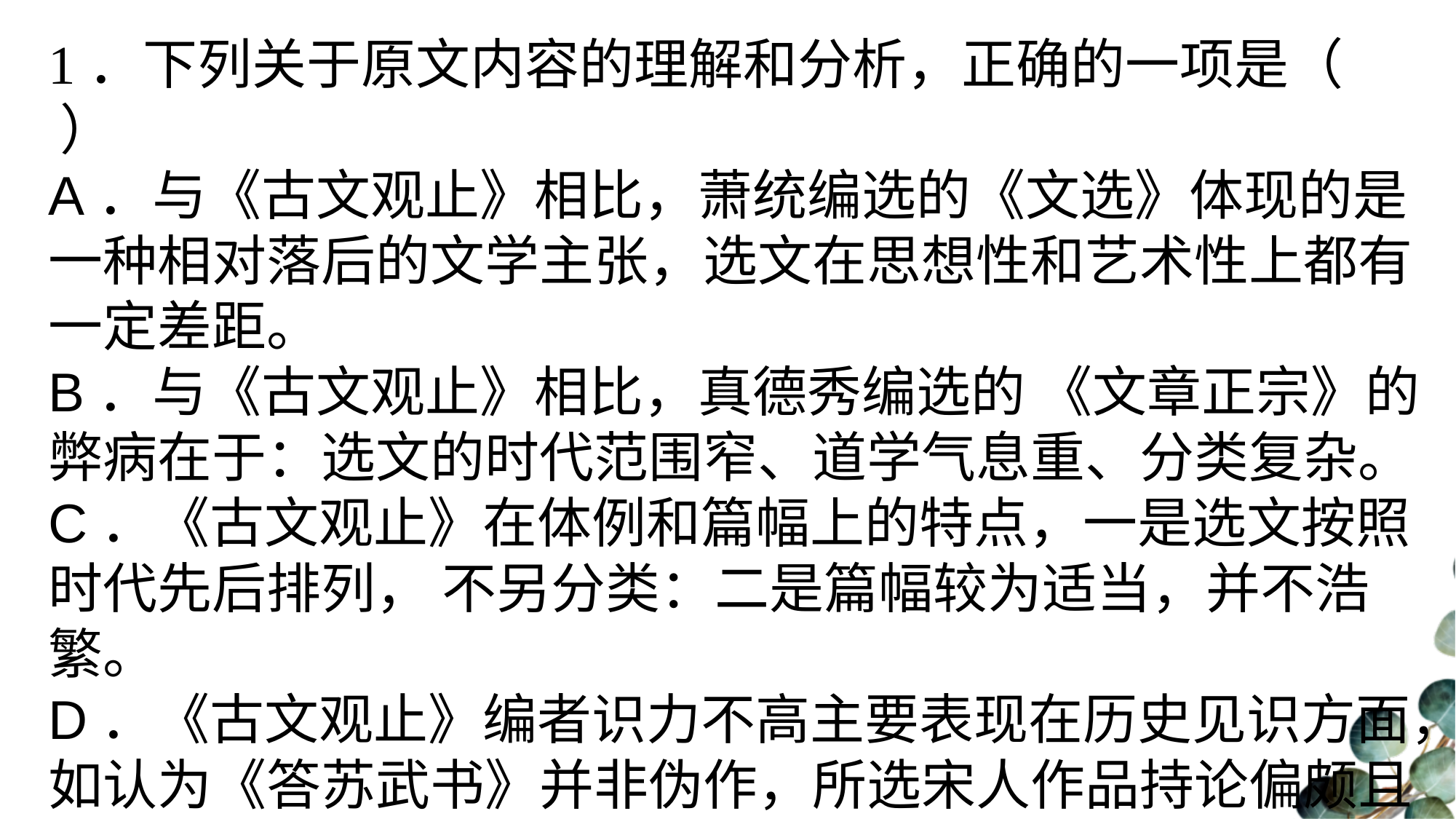

1．下列关于原文内容的理解和分析，正确的一项是（   ）A．与《古文观止》相比，萧统编选的《文选》体现的是一种相对落后的文学主张，选文在思想性和艺术性上都有一定差距。B．与《古文观止》相比，真德秀编选的 《文章正宗》的弊病在于：选文的时代范围窄、道学气息重、分类复杂。C．《古文观止》在体例和篇幅上的特点，一是选文按照时代先后排列， 不另分类：二是篇幅较为适当，并不浩繁。D．《古文观止》编者识力不高主要表现在历史见识方面，如认为《答苏武书》并非伪作，所选宋人作品持论偏颇且占比失当。